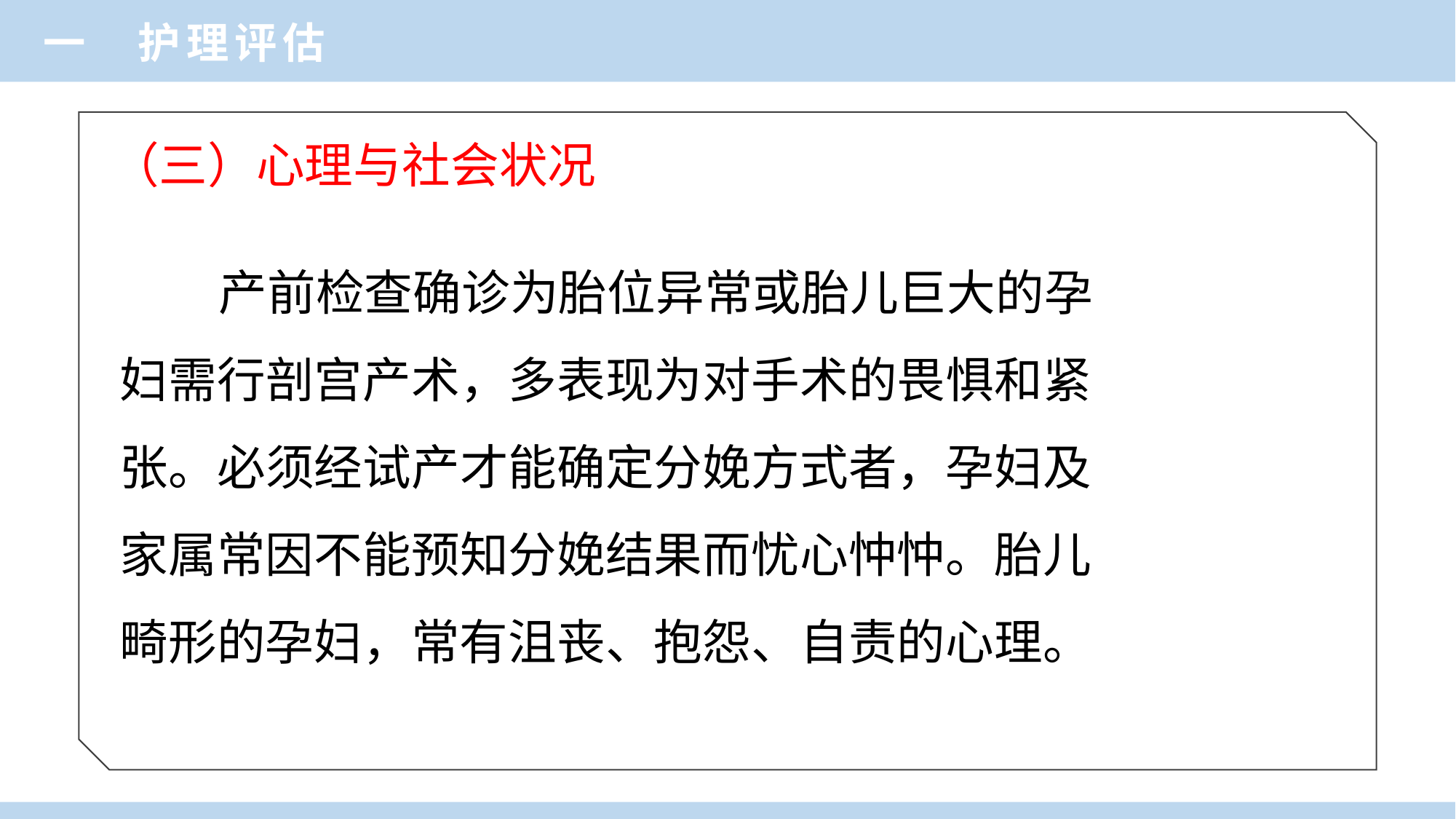

一   护理评估

（三）心理与社会状况
        产前检查确诊为胎位异常或胎儿巨大的孕
妇需行剖宫产术，多表现为对手术的畏惧和紧
张。必须经试产才能确定分娩方式者，孕妇及
家属常因不能预知分娩结果而忧心忡忡。胎儿
畸形的孕妇，常有沮丧、抱怨、自责的心理。